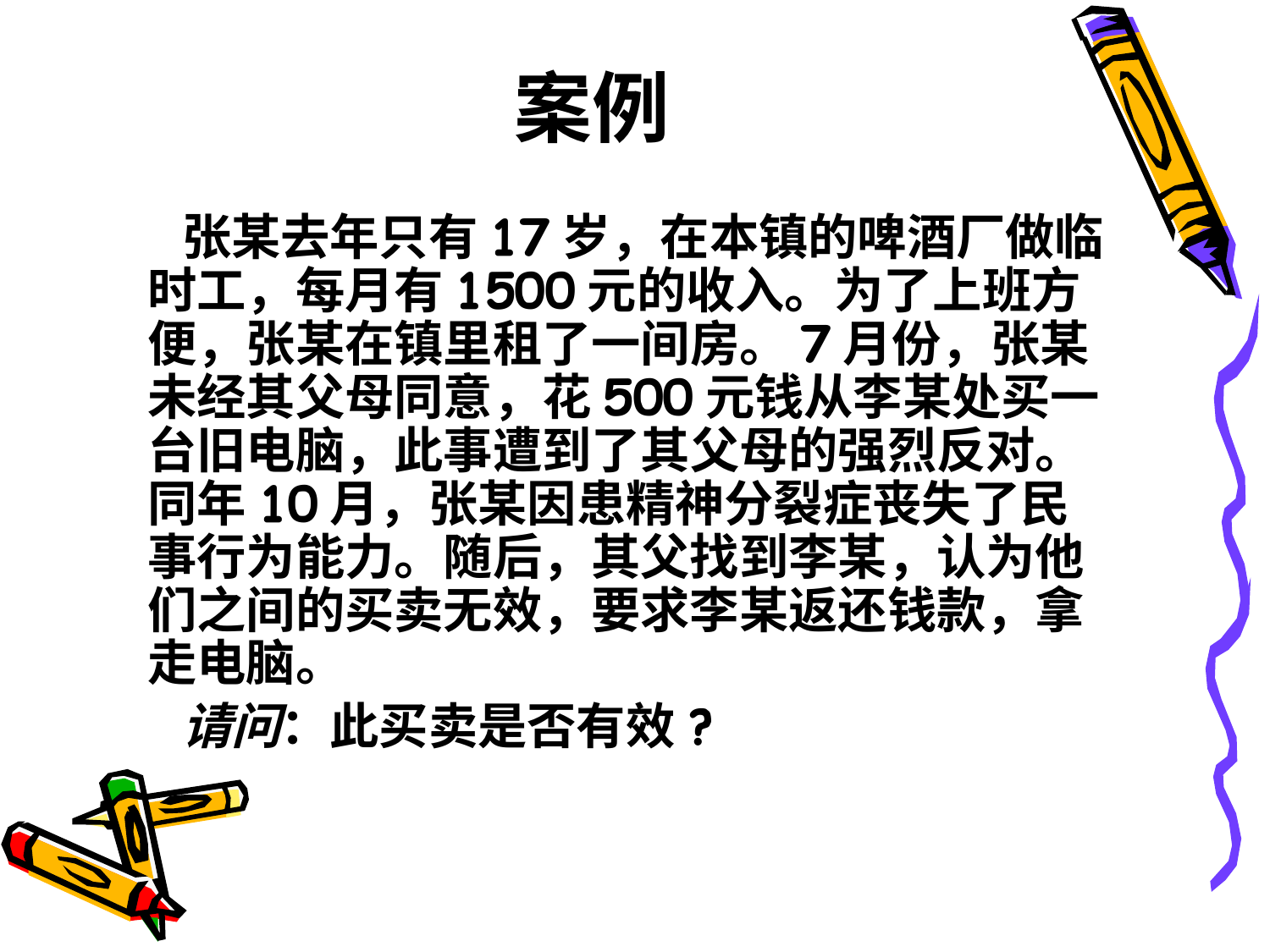

# 案例
  张某去年只有17岁，在本镇的啤酒厂做临时工，每月有1500元的收入。为了上班方便，张某在镇里租了一间房。7月份，张某未经其父母同意，花500元钱从李某处买一台旧电脑，此事遭到了其父母的强烈反对。同年10月，张某因患精神分裂症丧失了民事行为能力。随后，其父找到李某，认为他们之间的买卖无效，要求李某返还钱款，拿走电脑。
  请问：此买卖是否有效?